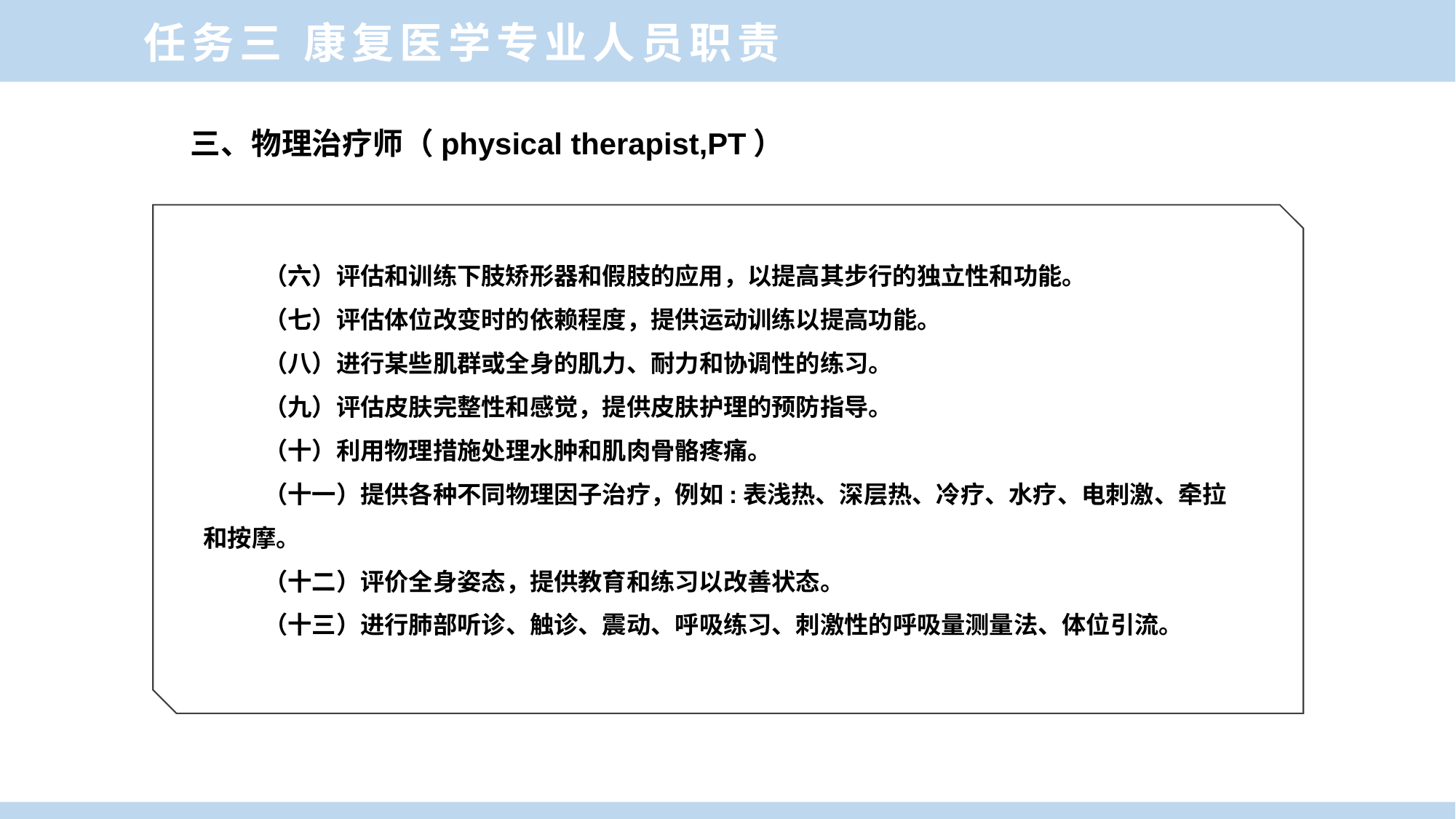

任务三 康复医学专业人员职责
三、物理治疗师（physical therapist,PT）

（六）评估和训练下肢矫形器和假肢的应用，以提高其步行的独立性和功能。
（七）评估体位改变时的依赖程度，提供运动训练以提高功能。
（八）进行某些肌群或全身的肌力、耐力和协调性的练习。
（九）评估皮肤完整性和感觉，提供皮肤护理的预防指导。
（十）利用物理措施处理水肿和肌肉骨骼疼痛。
（十一）提供各种不同物理因子治疗，例如:表浅热、深层热、冷疗、水疗、电刺激、牵拉和按摩。
（十二）评价全身姿态，提供教育和练习以改善状态。
（十三）进行肺部听诊、触诊、震动、呼吸练习、刺激性的呼吸量测量法、体位引流。